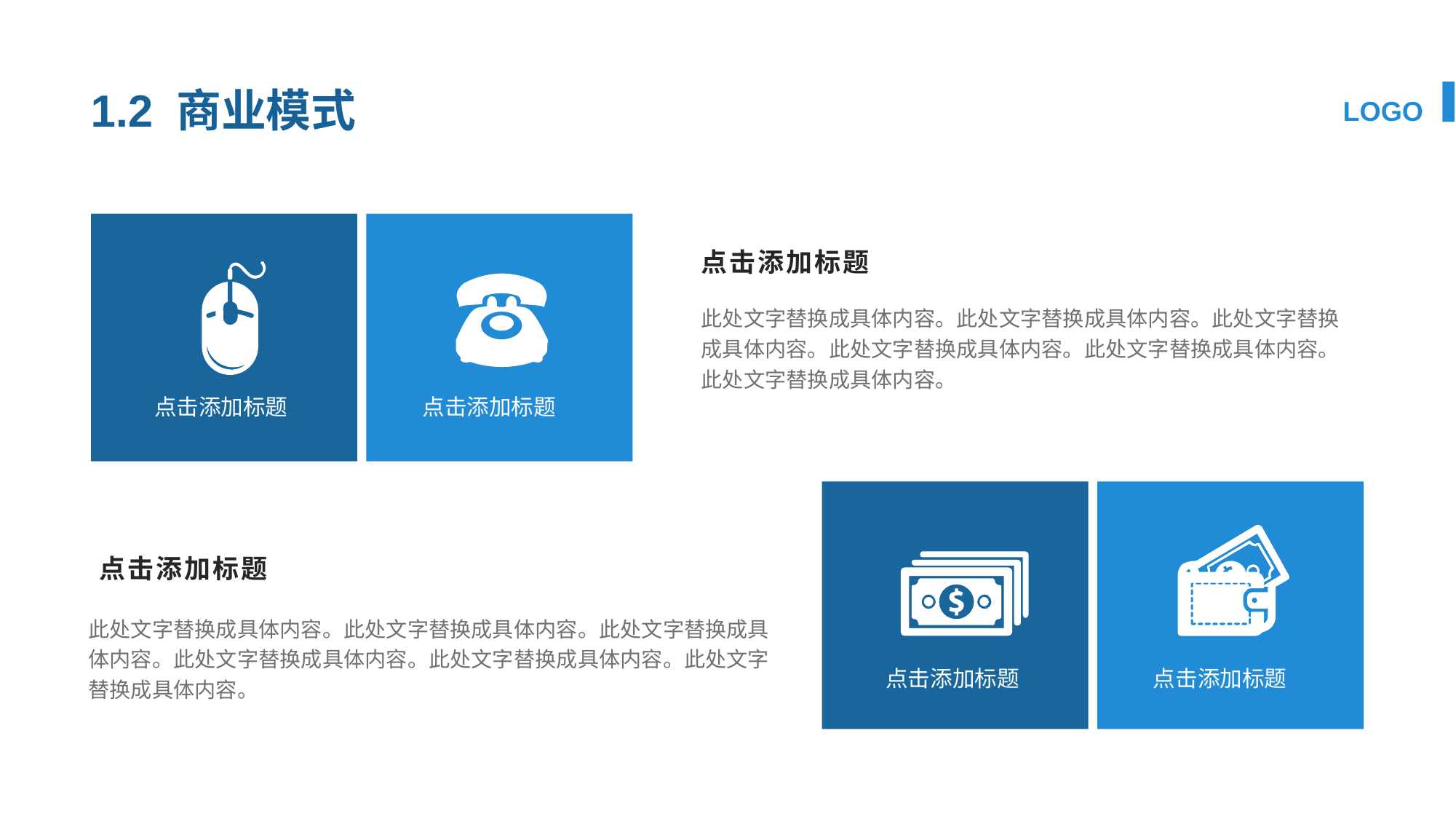

1.2 商业模式

点击添加标题

点击添加标题
此处文字替换成具体内容。此处文字替换成具体内容。此处文字替换成具体内容。此处文字替换成具体内容。此处文字替换成具体内容。此处文字替换成具体内容。

点击添加标题

点击添加标题
此处文字替换成具体内容。此处文字替换成具体内容。此处文字替换成具体内容。此处文字替换成具体内容。此处文字替换成具体内容。此处文字替换成具体内容。
点击添加标题
点击添加标题